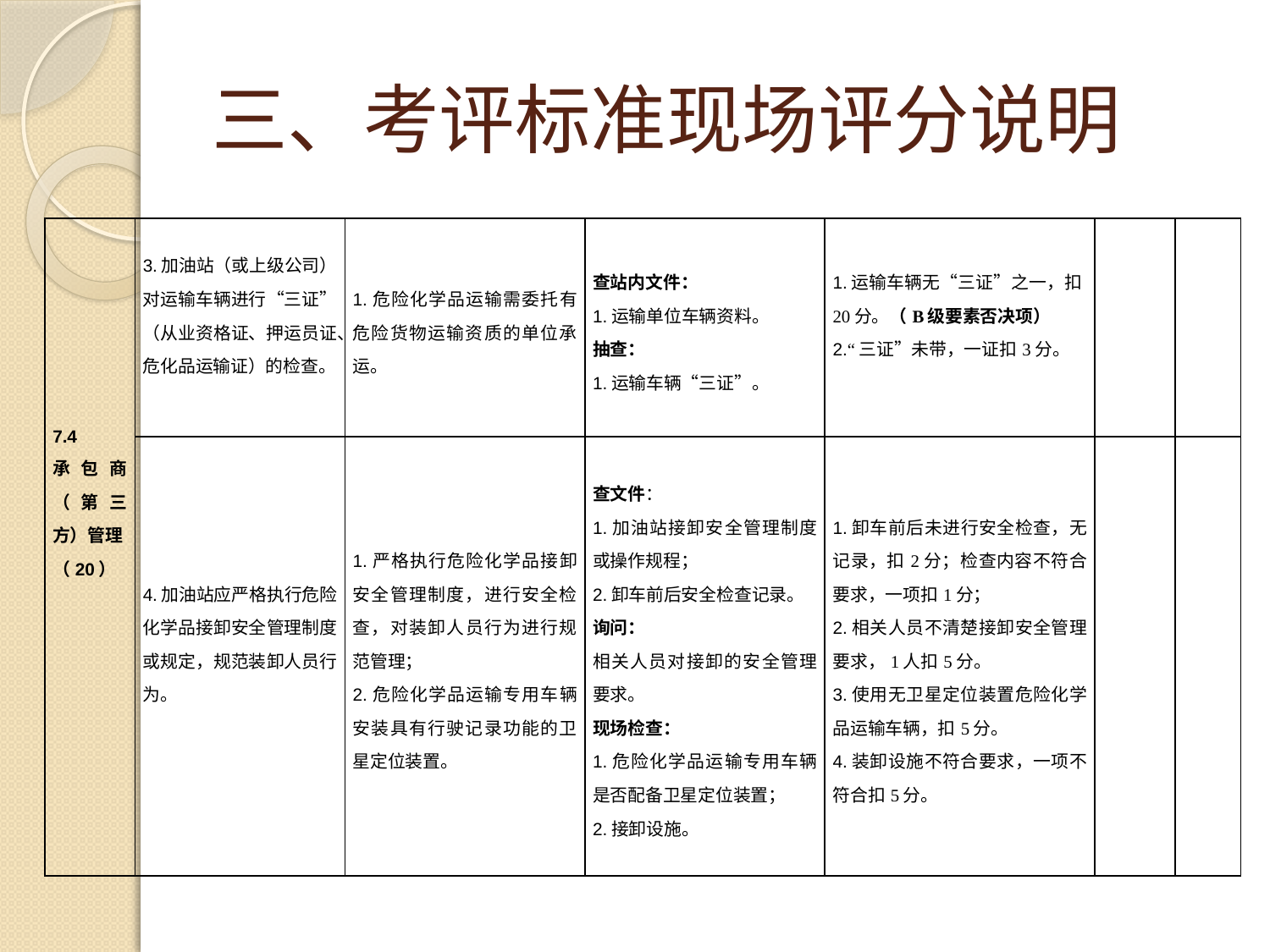

# 三、考评标准现场评分说明
| 7.4 承包商（第三方）管理 （20） | 3.加油站（或上级公司）对运输车辆进行“三证”（从业资格证、押运员证、危化品运输证）的检查。 | 1.危险化学品运输需委托有危险货物运输资质的单位承运。 | 查站内文件： 1.运输单位车辆资料。 抽查： 1.运输车辆“三证”。 | 1.运输车辆无“三证”之一，扣20分。（B级要素否决项） 2.“三证”未带，一证扣3分。 |  |  |
| --- | --- | --- | --- | --- | --- | --- |
|  | 4.加油站应严格执行危险化学品接卸安全管理制度或规定，规范装卸人员行为。 | 1.严格执行危险化学品接卸安全管理制度，进行安全检查，对装卸人员行为进行规范管理； 2.危险化学品运输专用车辆安装具有行驶记录功能的卫星定位装置。 | 查文件： 1.加油站接卸安全管理制度或操作规程； 2.卸车前后安全检查记录。 询问： 相关人员对接卸的安全管理要求。 现场检查： 1.危险化学品运输专用车辆是否配备卫星定位装置； 2.接卸设施。 | 1.卸车前后未进行安全检查，无记录，扣2分；检查内容不符合要求，一项扣1分； 2.相关人员不清楚接卸安全管理要求，1人扣5分。 3.使用无卫星定位装置危险化学品运输车辆，扣5分。 4.装卸设施不符合要求，一项不符合扣5分。 |  |  |